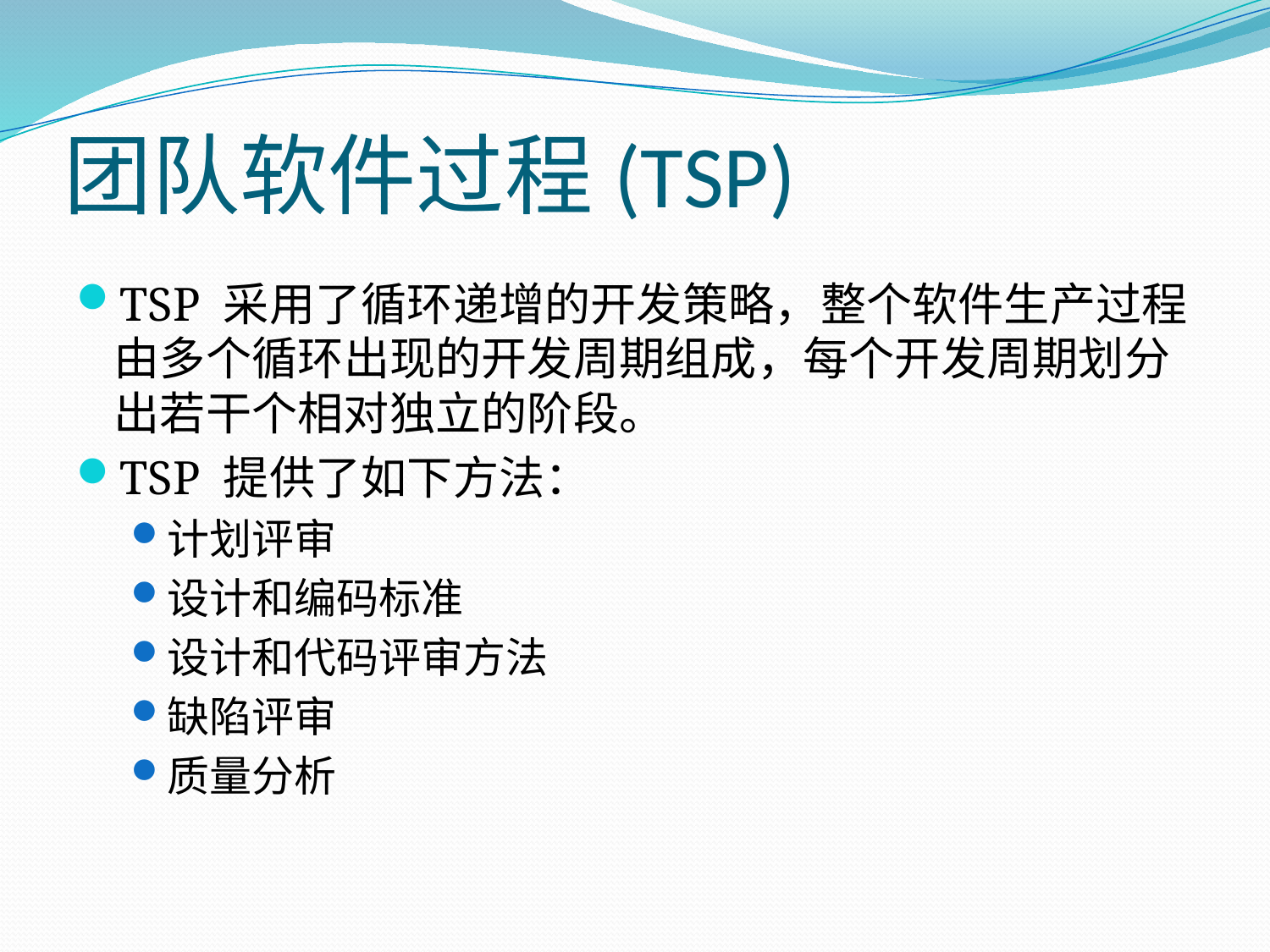

# 团队软件过程(TSP)
TSP 采用了循环递增的开发策略，整个软件生产过程由多个循环出现的开发周期组成，每个开发周期划分出若干个相对独立的阶段。
TSP 提供了如下方法：
计划评审
设计和编码标准
设计和代码评审方法
缺陷评审
质量分析